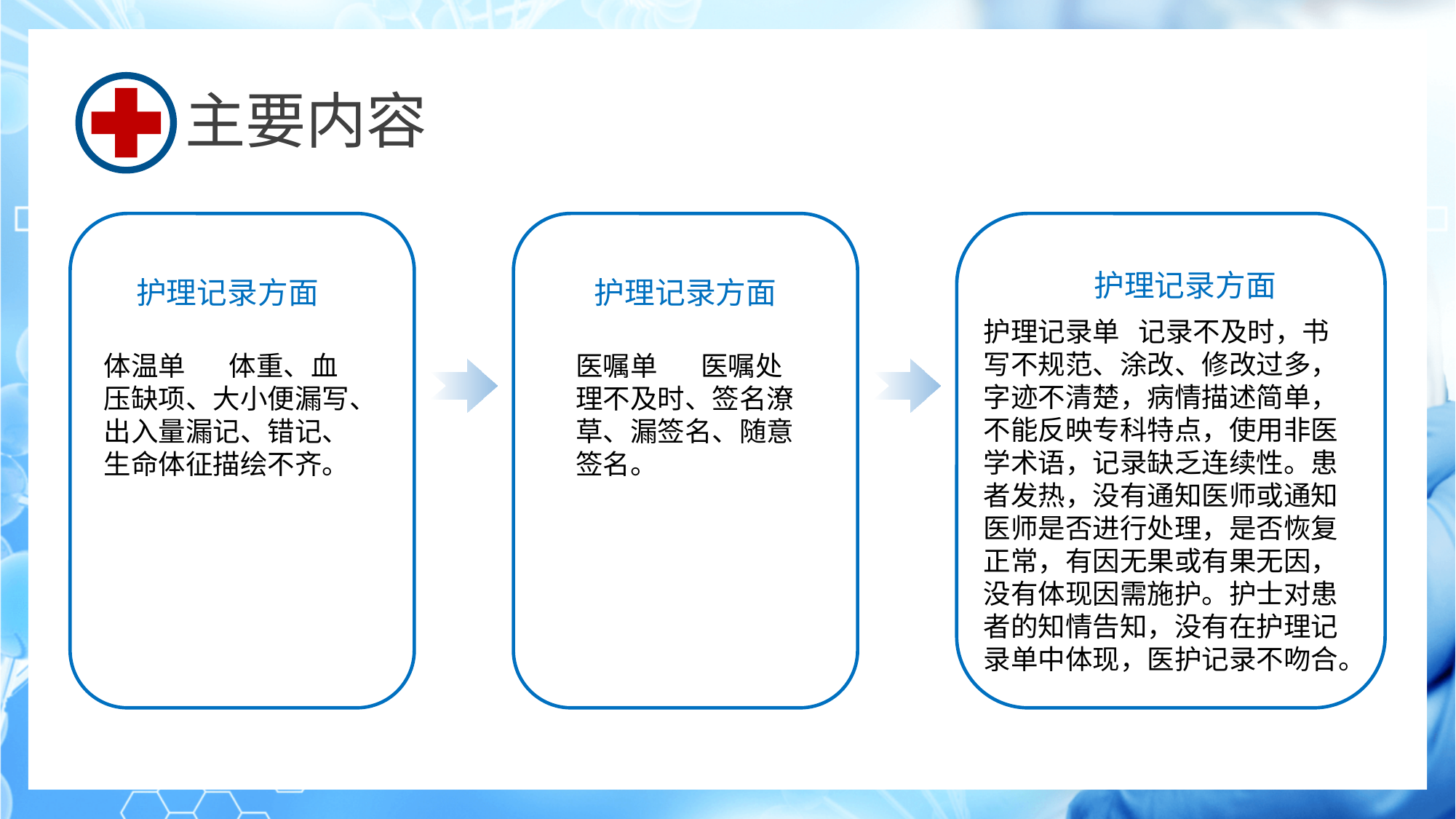

主要内容

护理记录方面
护理记录方面
护理记录方面
护理记录单   记录不及时，书写不规范、涂改、修改过多，字迹不清楚，病情描述简单，不能反映专科特点，使用非医学术语，记录缺乏连续性。患者发热，没有通知医师或通知医师是否进行处理，是否恢复正常，有因无果或有果无因，没有体现因需施护。护士对患者的知情告知，没有在护理记录单中体现，医护记录不吻合。
体温单       体重、血压缺项、大小便漏写、出入量漏记、错记、生命体征描绘不齐。
医嘱单       医嘱处理不及时、签名潦草、漏签名、随意签名。